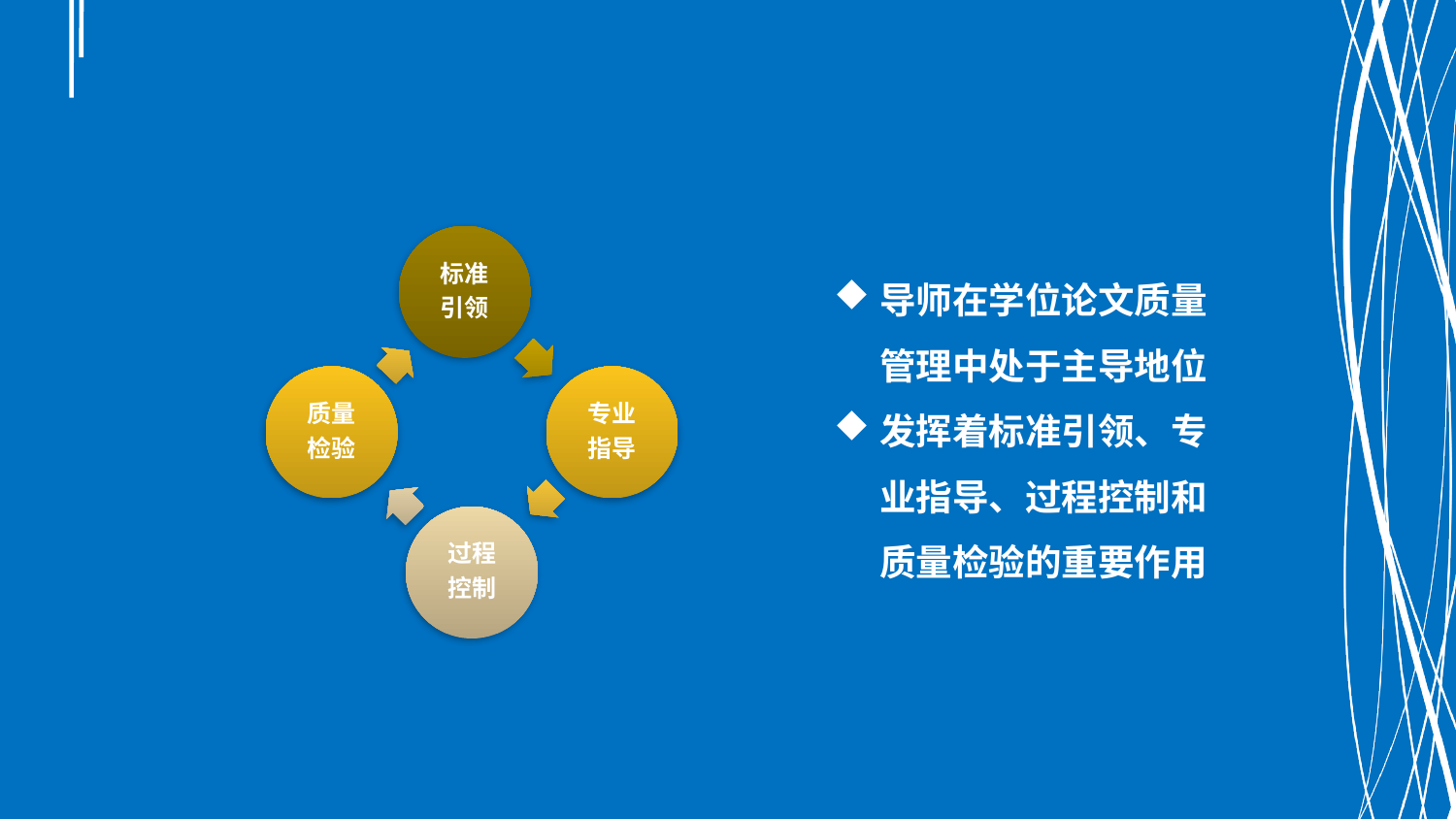

标准
引领

专业
指导

过程
控制

质量
检验

导师在学位论文质量管理中处于主导地位
发挥着标准引领、专业指导、过程控制和质量检验的重要作用